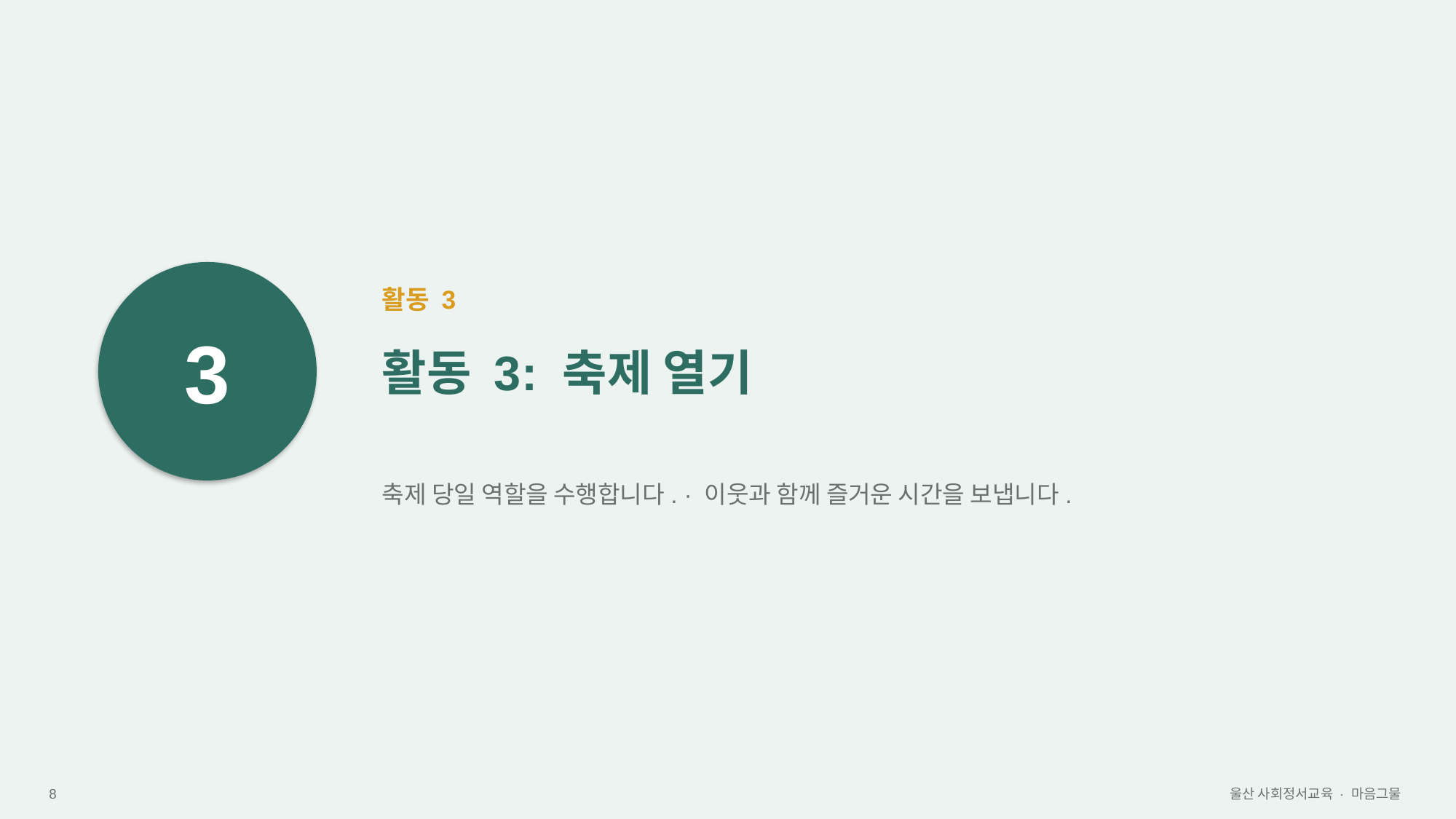

3
활동 3
활동 3: 축제 열기
축제 당일 역할을 수행합니다. · 이웃과 함께 즐거운 시간을 보냅니다.
8
울산 사회정서교육 · 마음그물